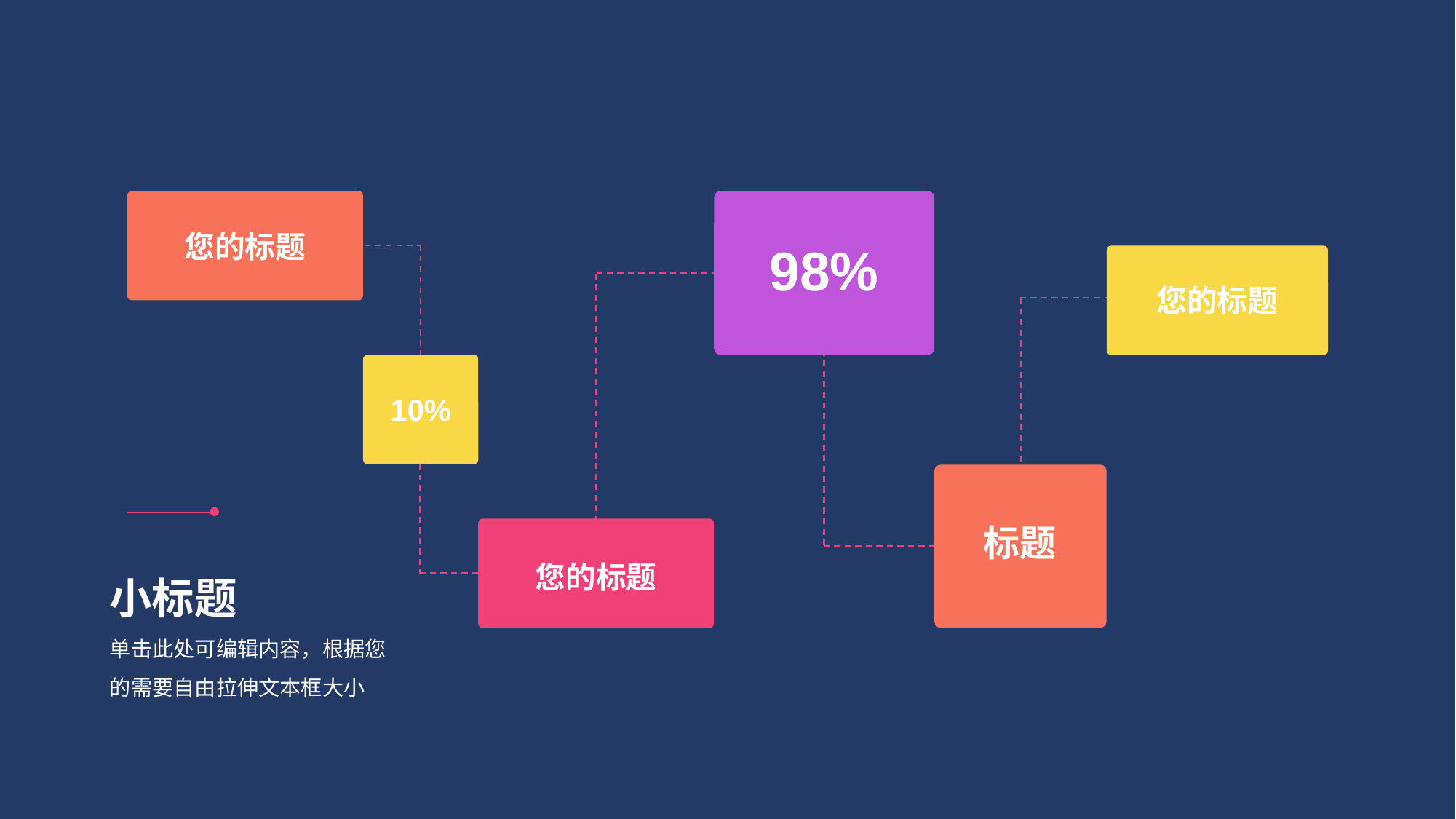

您的标题

98%

您的标题

10%

标题
您的标题
小标题
单击此处可编辑内容，根据您的需要自由拉伸文本框大小